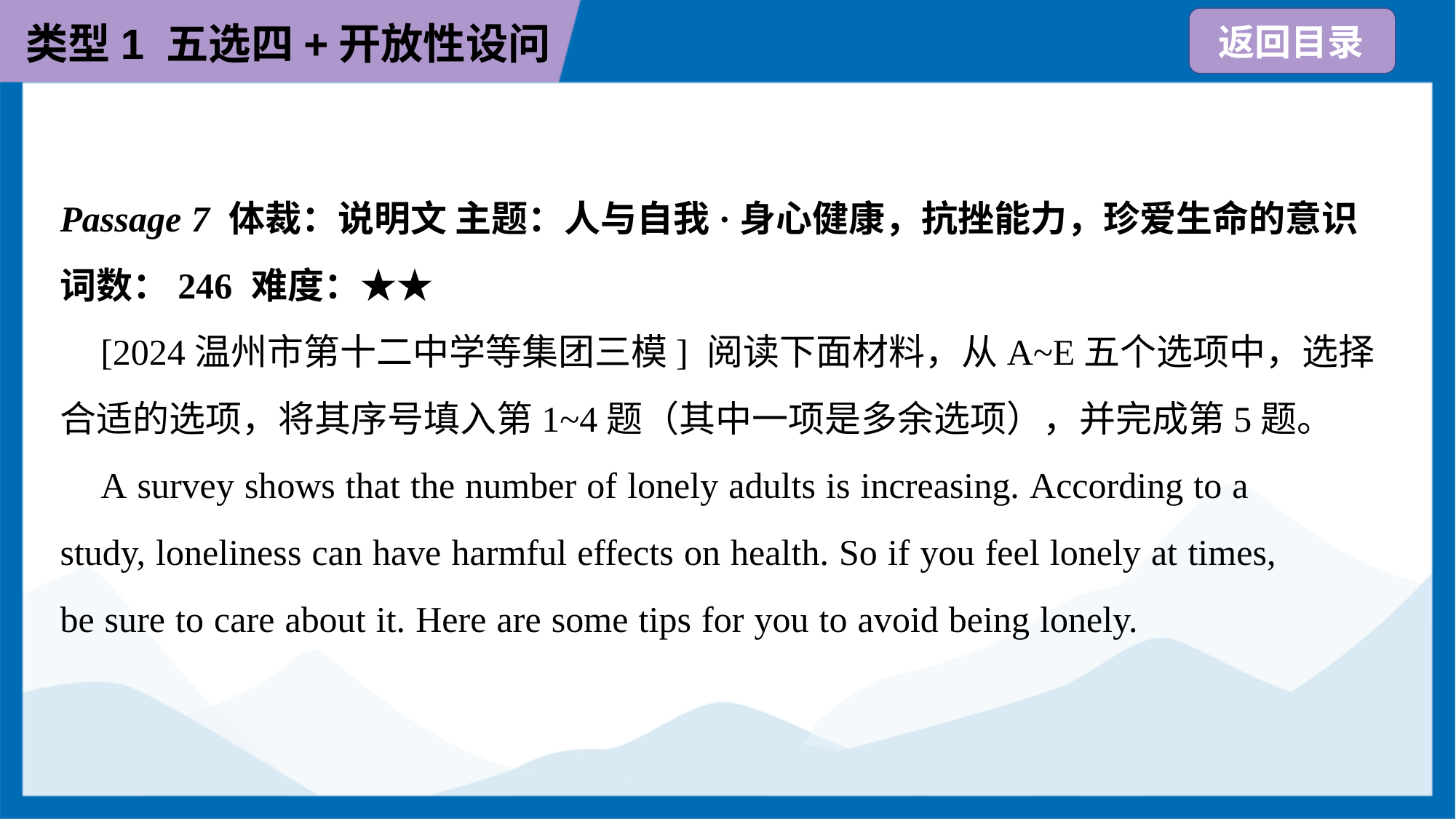

Passage 7 体裁：说明文 主题：人与自我·身心健康，抗挫能力，珍爱生命的意识
词数：246 难度：★★
    [2024温州市第十二中学等集团三模] 阅读下面材料，从A~E五个选项中，选择
合适的选项，将其序号填入第1~4题（其中一项是多余选项），并完成第5题。
    A survey shows that the number of lonely adults is increasing. According to a
study, loneliness can have harmful effects on health. So if you feel lonely at times,
be sure to care about it. Here are some tips for you to avoid being lonely.